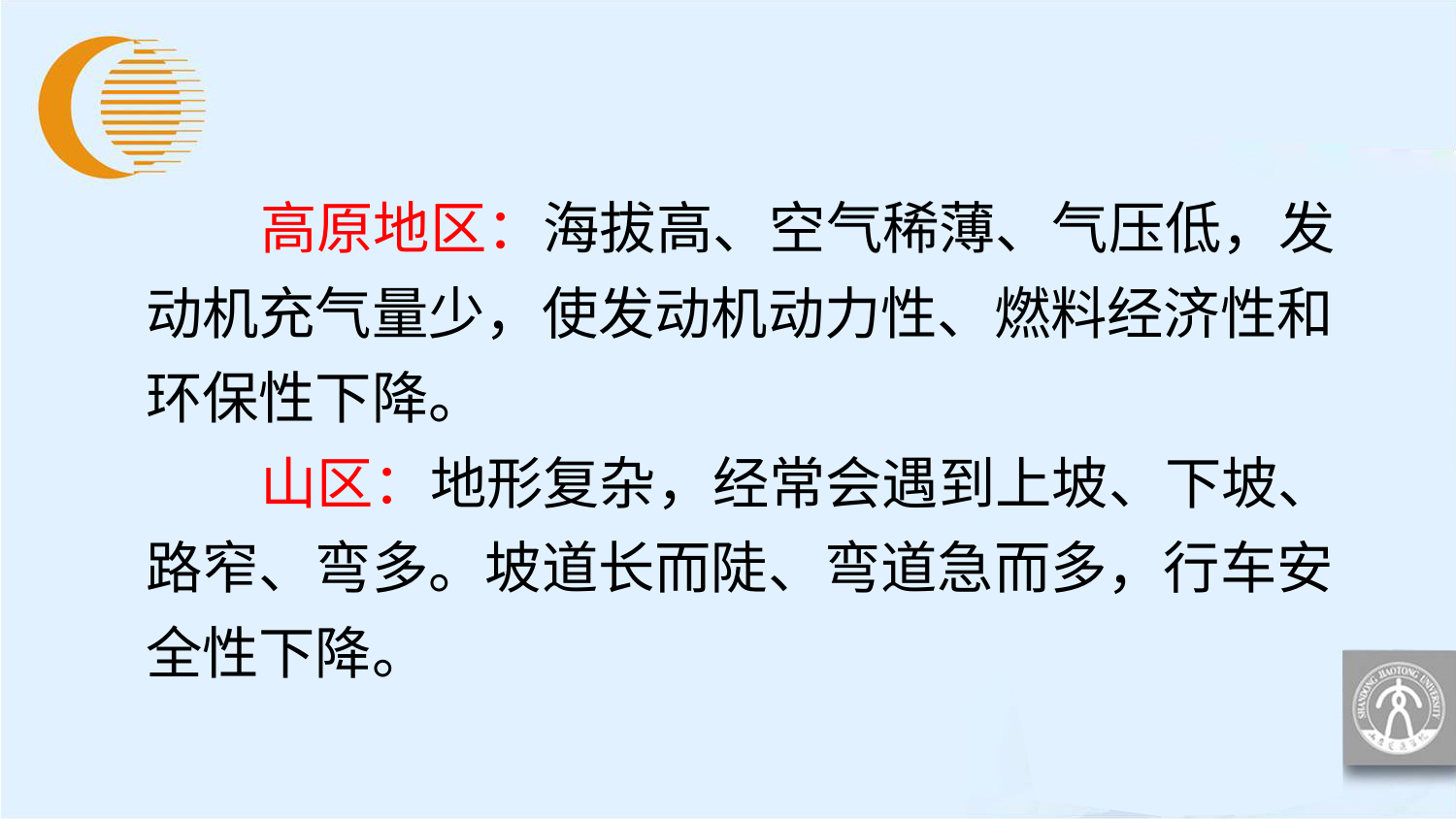

高原地区：海拔高、空气稀薄、气压低，发动机充气量少，使发动机动力性、燃料经济性和环保性下降。
山区：地形复杂，经常会遇到上坡、下坡、路窄、弯多。坡道长而陡、弯道急而多，行车安全性下降。